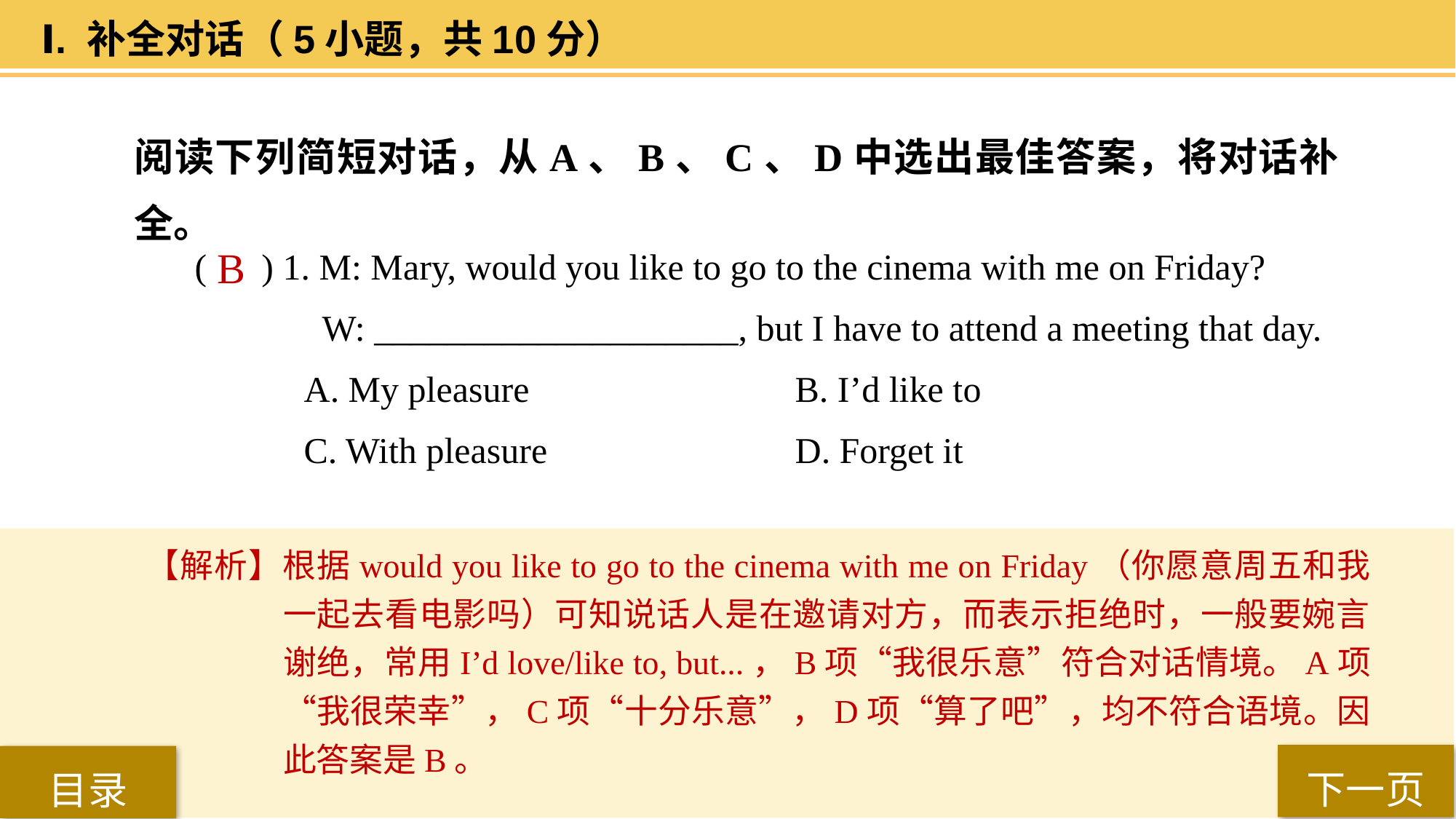

Ⅰ. 补全对话（5小题，共10分）
阅读下列简短对话，从A、B、C、D中选出最佳答案，将对话补全。
(      ) 1. M: Mary, would you like to go to the cinema with me on Friday?
        W: ____________________, but I have to attend a meeting that day.
A. My pleasure 			B. I’d like to
C. With pleasure 			D. Forget it
 B
【解析】根据would you like to go to the cinema with me on Friday（你愿意周五和我一起去看电影吗）可知说话人是在邀请对方，而表示拒绝时，一般要婉言谢绝，常用I’d love/like to, but...，B项“我很乐意”符合对话情境。A项“我很荣幸”，C项“十分乐意”，D项“算了吧”，均不符合语境。因此答案是B。